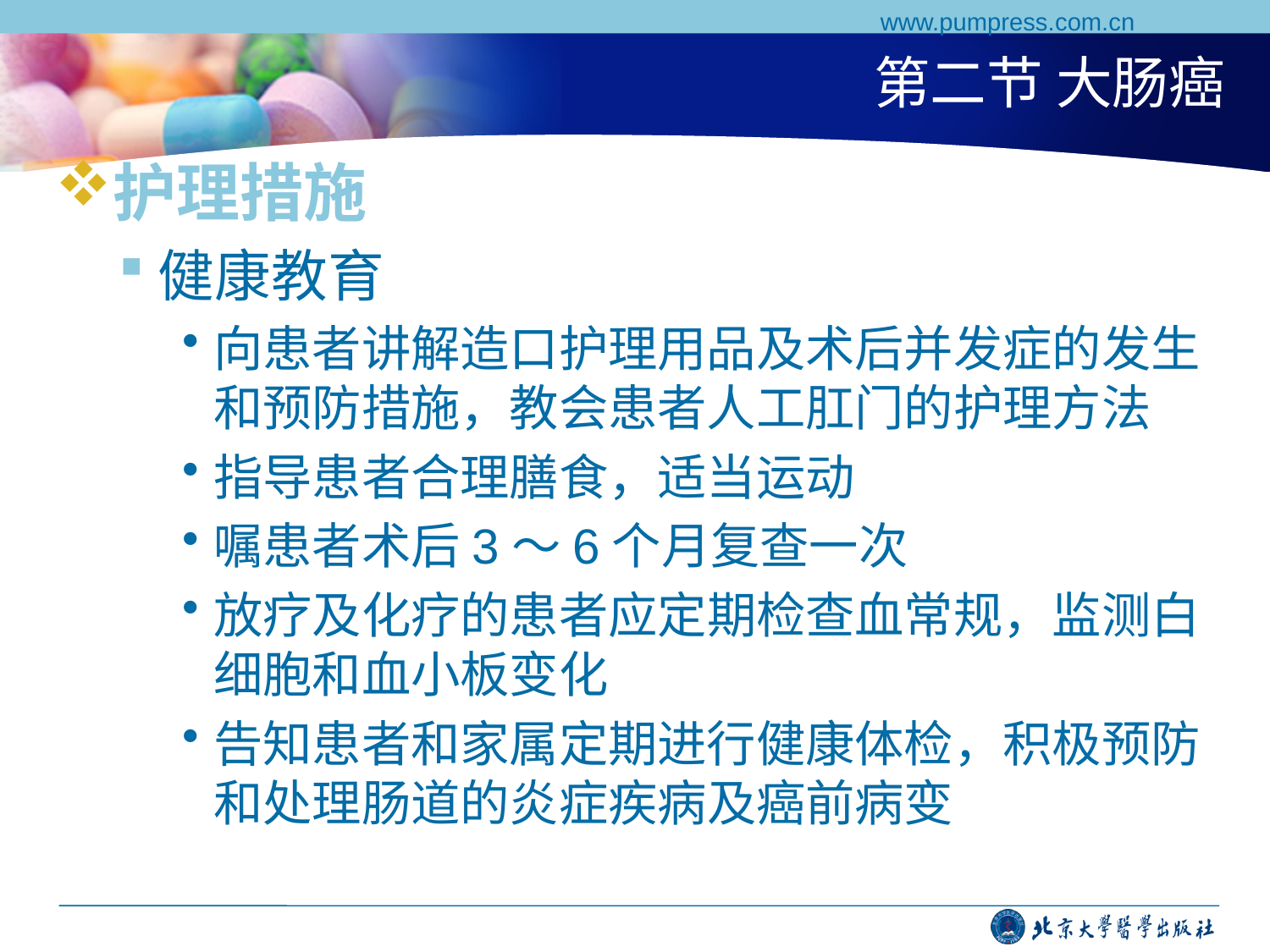

www.pumpress.com.cn
# 第二节 大肠癌
护理措施
健康教育
向患者讲解造口护理用品及术后并发症的发生和预防措施，教会患者人工肛门的护理方法
指导患者合理膳食，适当运动
嘱患者术后3～6个月复查一次
放疗及化疗的患者应定期检查血常规，监测白细胞和血小板变化
告知患者和家属定期进行健康体检，积极预防和处理肠道的炎症疾病及癌前病变